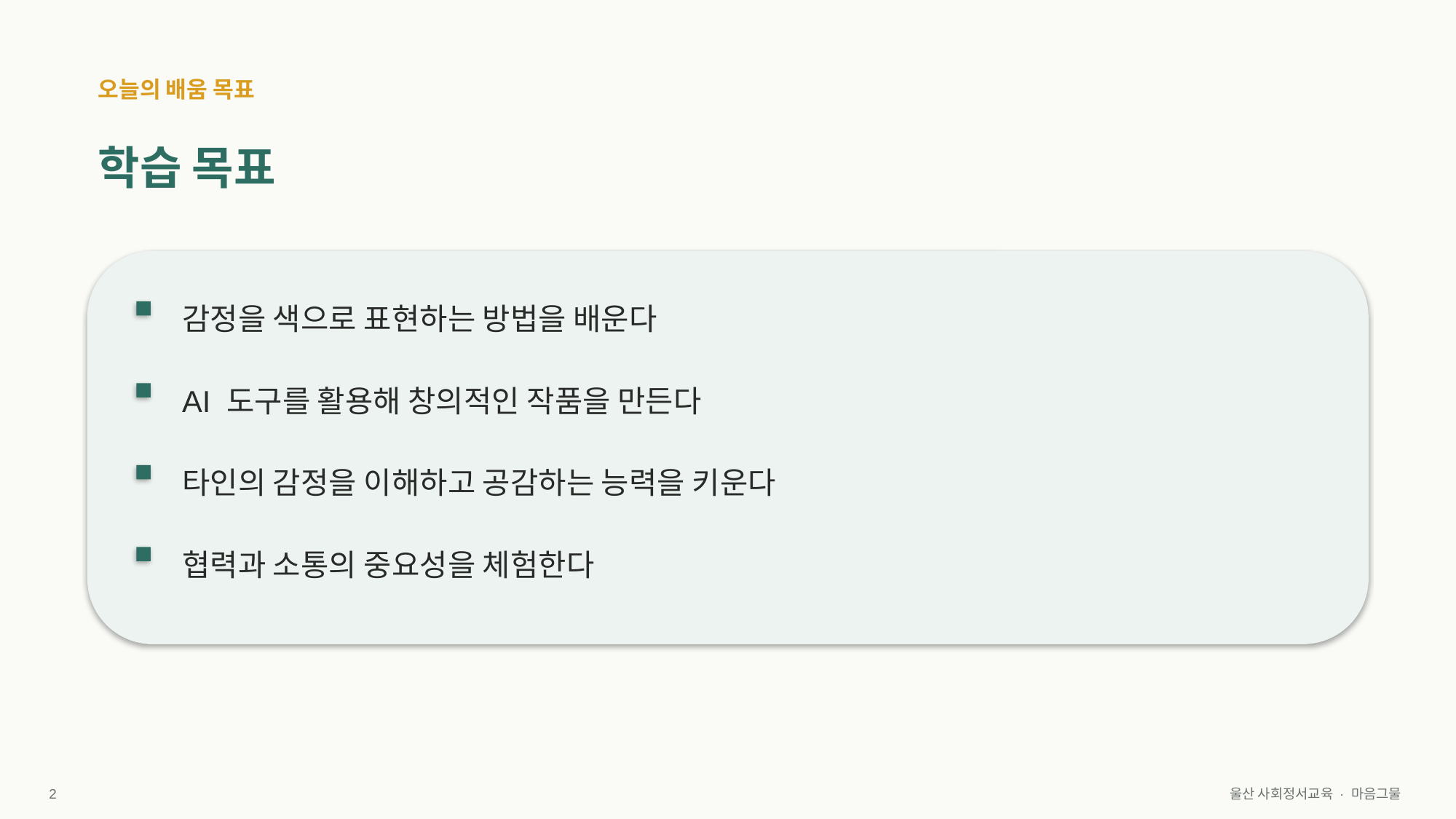

오늘의 배움 목표
학습 목표

감정을 색으로 표현하는 방법을 배운다

AI 도구를 활용해 창의적인 작품을 만든다

타인의 감정을 이해하고 공감하는 능력을 키운다

협력과 소통의 중요성을 체험한다

2
울산 사회정서교육 · 마음그물